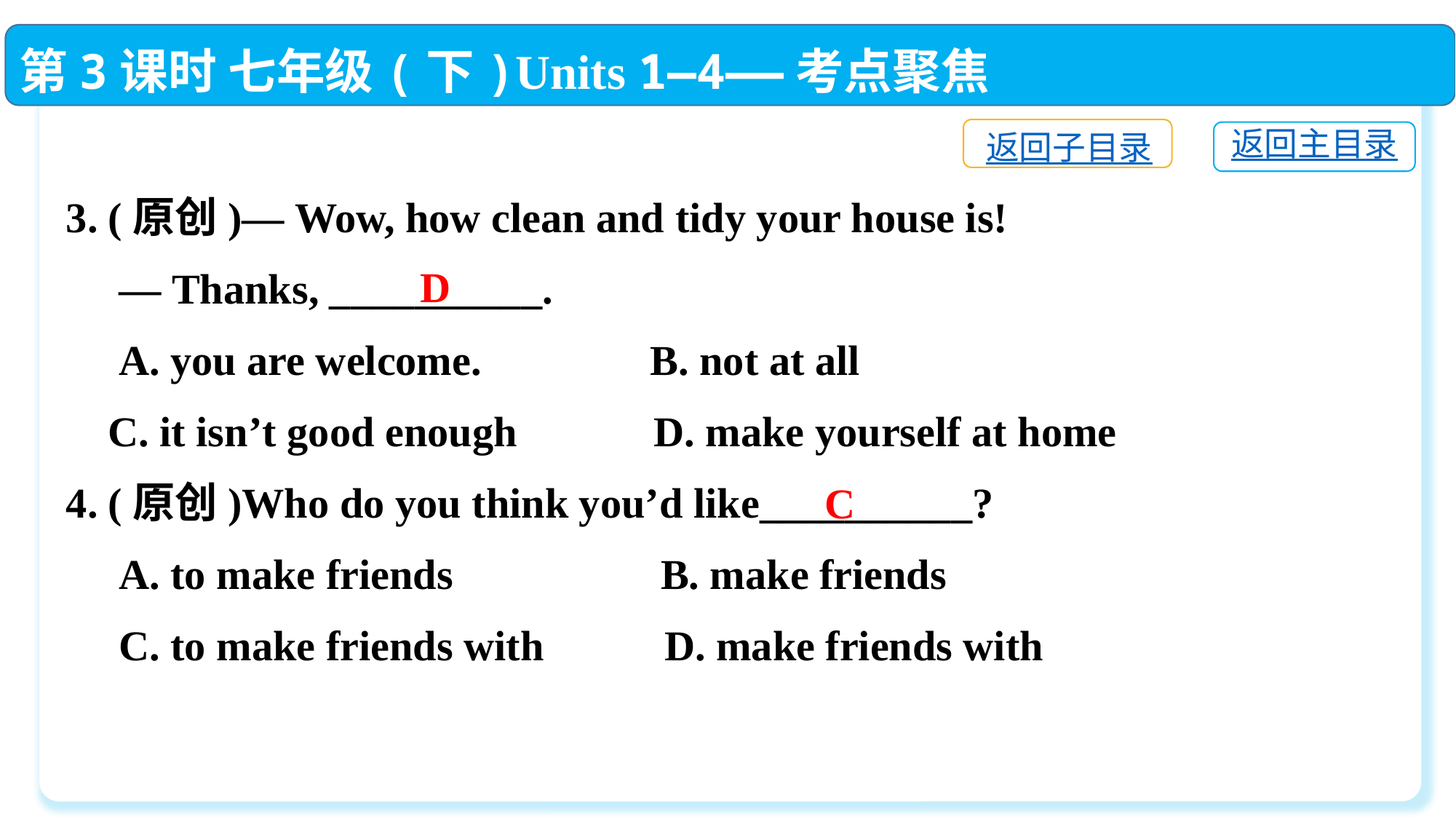

第3课时 七年级(下)Units 1—4——考点聚焦

返回子目录
返回主目录
3. (原创)— Wow, how clean and tidy your house is!
     — Thanks, __________.
     A. you are welcome. 	              B. not at all
    C. it isn’t good enough	    D. make yourself at home
4. (原创)Who do you think you’d like__________?
     A. to make friends	               B. make friends
     C. to make friends with	     D. make friends with

D
C